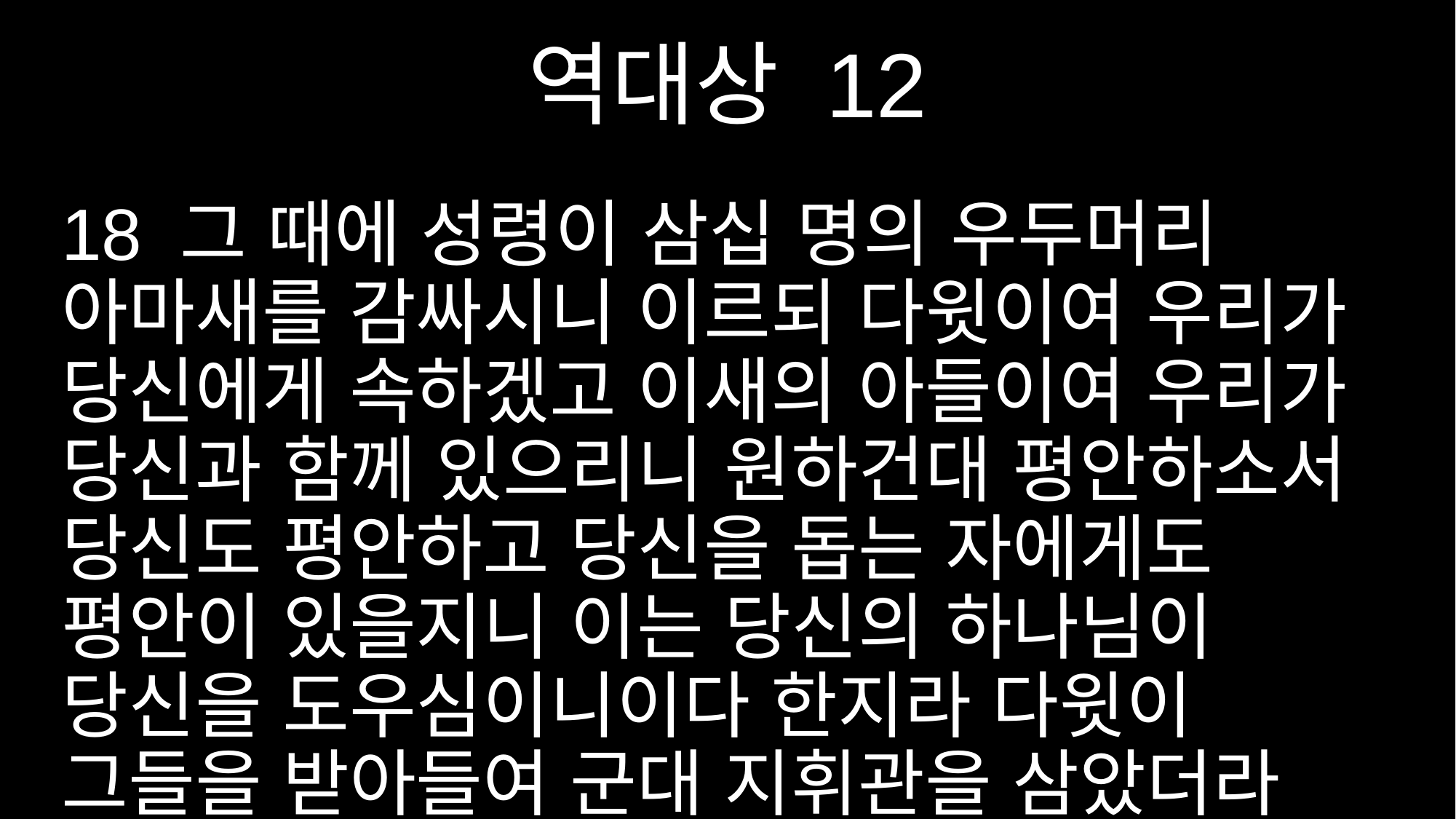

역대상 12
18 그 때에 성령이 삼십 명의 우두머리 아마새를 감싸시니 이르되 다윗이여 우리가 당신에게 속하겠고 이새의 아들이여 우리가 당신과 함께 있으리니 원하건대 평안하소서 당신도 평안하고 당신을 돕는 자에게도 평안이 있을지니 이는 당신의 하나님이 당신을 도우심이니이다 한지라 다윗이 그들을 받아들여 군대 지휘관을 삼았더라